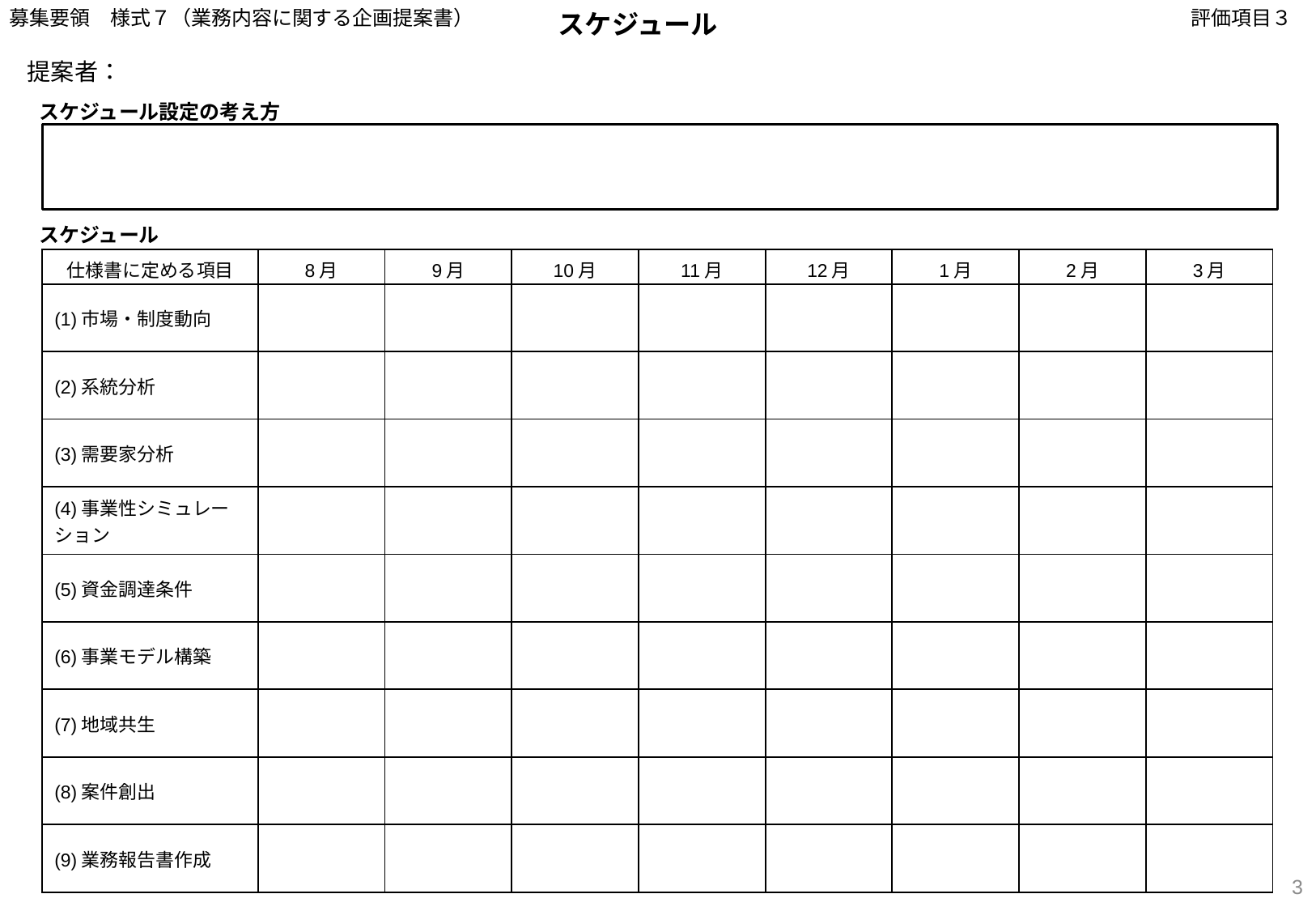

募集要領　様式７（業務内容に関する企画提案書）
スケジュール
評価項目３
提案者：
スケジュール設定の考え方

スケジュール
| 仕様書に定める項目 | 8月 | 9月 | 10月 | 11月 | 12月 | 1月 | 2月 | 3月 |
| --- | --- | --- | --- | --- | --- | --- | --- | --- |
| (1)市場・制度動向 |  |  |  |  |  |  |  |  |
| (2)系統分析 |  |  |  |  |  |  |  |  |
| (3)需要家分析 |  |  |  |  |  |  |  |  |
| (4)事業性シミュレーション |  |  |  |  |  |  |  |  |
| (5)資金調達条件 |  |  |  |  |  |  |  |  |
| (6)事業モデル構築 |  |  |  |  |  |  |  |  |
| (7)地域共生 |  |  |  |  |  |  |  |  |
| (8)案件創出 |  |  |  |  |  |  |  |  |
| (9)業務報告書作成 |  |  |  |  |  |  |  |  |
3